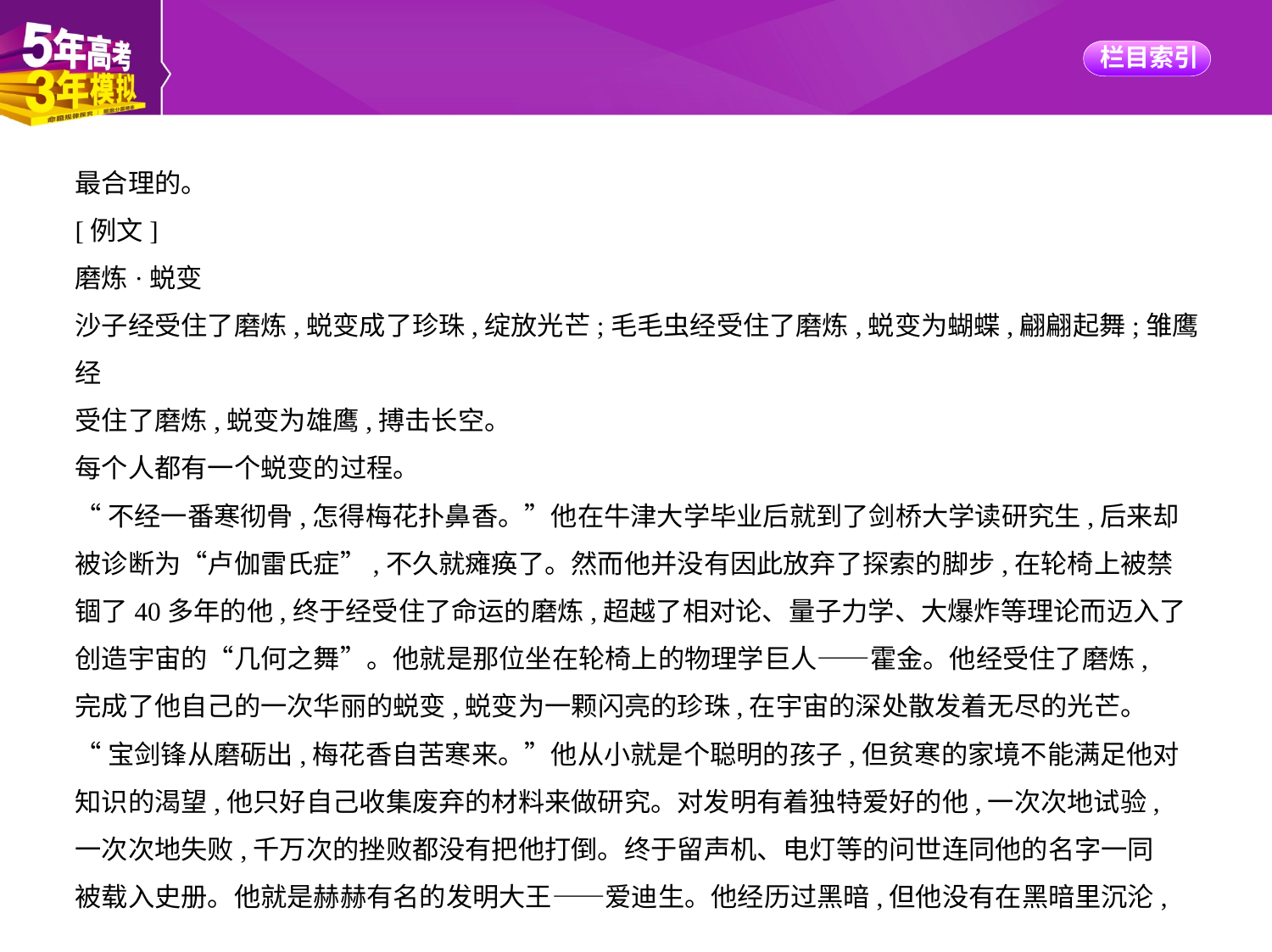

最合理的。
[例文]
磨炼·蜕变
沙子经受住了磨炼,蜕变成了珍珠,绽放光芒;毛毛虫经受住了磨炼,蜕变为蝴蝶,翩翩起舞;雏鹰经
受住了磨炼,蜕变为雄鹰,搏击长空。
每个人都有一个蜕变的过程。
“不经一番寒彻骨,怎得梅花扑鼻香。”他在牛津大学毕业后就到了剑桥大学读研究生,后来却
被诊断为“卢伽雷氏症”,不久就瘫痪了。然而他并没有因此放弃了探索的脚步,在轮椅上被禁
锢了40多年的他,终于经受住了命运的磨炼,超越了相对论、量子力学、大爆炸等理论而迈入了
创造宇宙的“几何之舞”。他就是那位坐在轮椅上的物理学巨人——霍金。他经受住了磨炼,
完成了他自己的一次华丽的蜕变,蜕变为一颗闪亮的珍珠,在宇宙的深处散发着无尽的光芒。
“宝剑锋从磨砺出,梅花香自苦寒来。”他从小就是个聪明的孩子,但贫寒的家境不能满足他对
知识的渴望,他只好自己收集废弃的材料来做研究。对发明有着独特爱好的他,一次次地试验,
一次次地失败,千万次的挫败都没有把他打倒。终于留声机、电灯等的问世连同他的名字一同
被载入史册。他就是赫赫有名的发明大王——爱迪生。他经历过黑暗,但他没有在黑暗里沉沦,